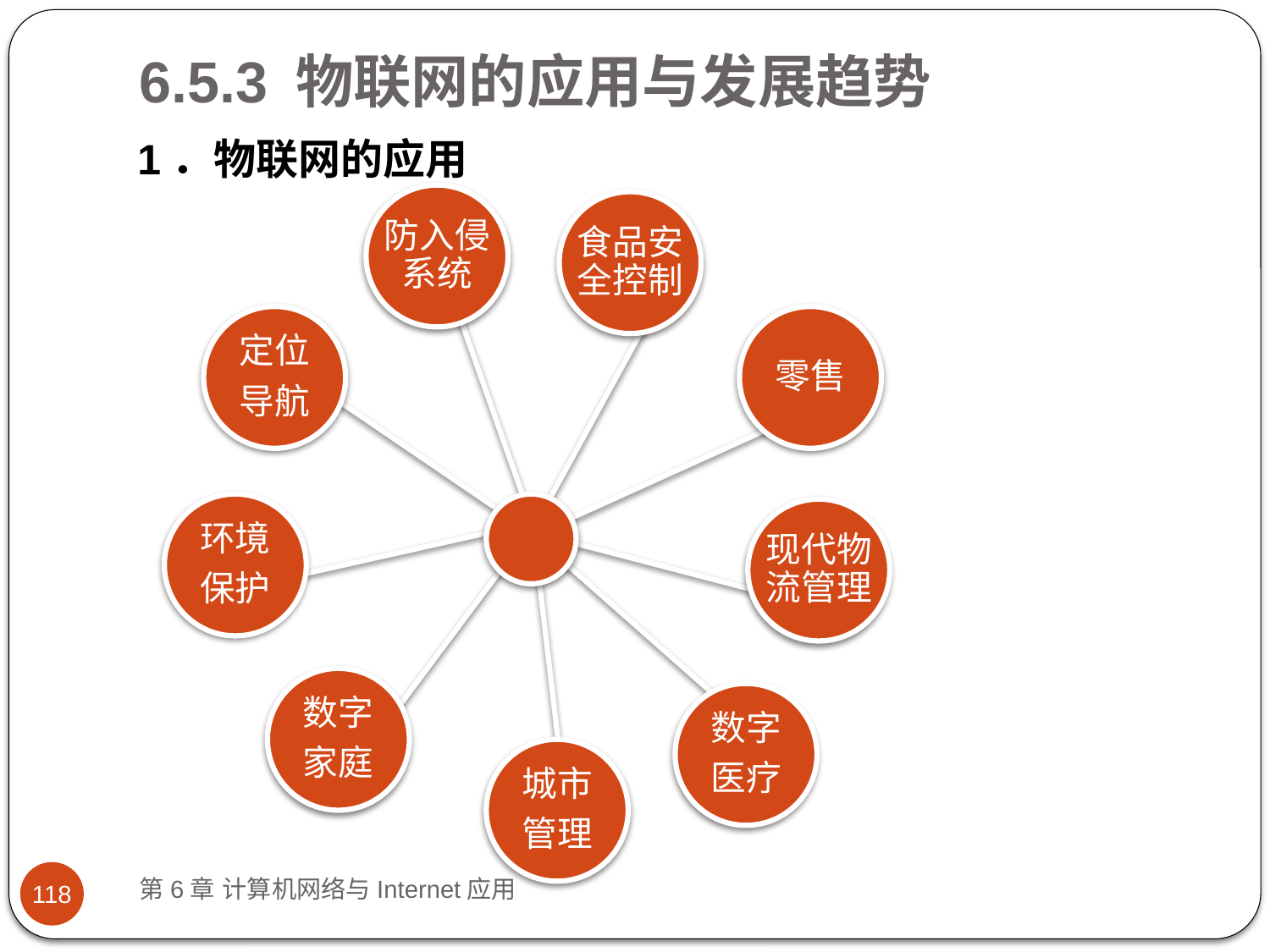

# 6.5.3 物联网的应用与发展趋势
1．物联网的应用

防入侵系统
食品安全控制
定位
导航
零售

环境
保护

现代物流管理

数字
家庭
数字
医疗
城市
管理
第6章 计算机网络与Internet应用
118